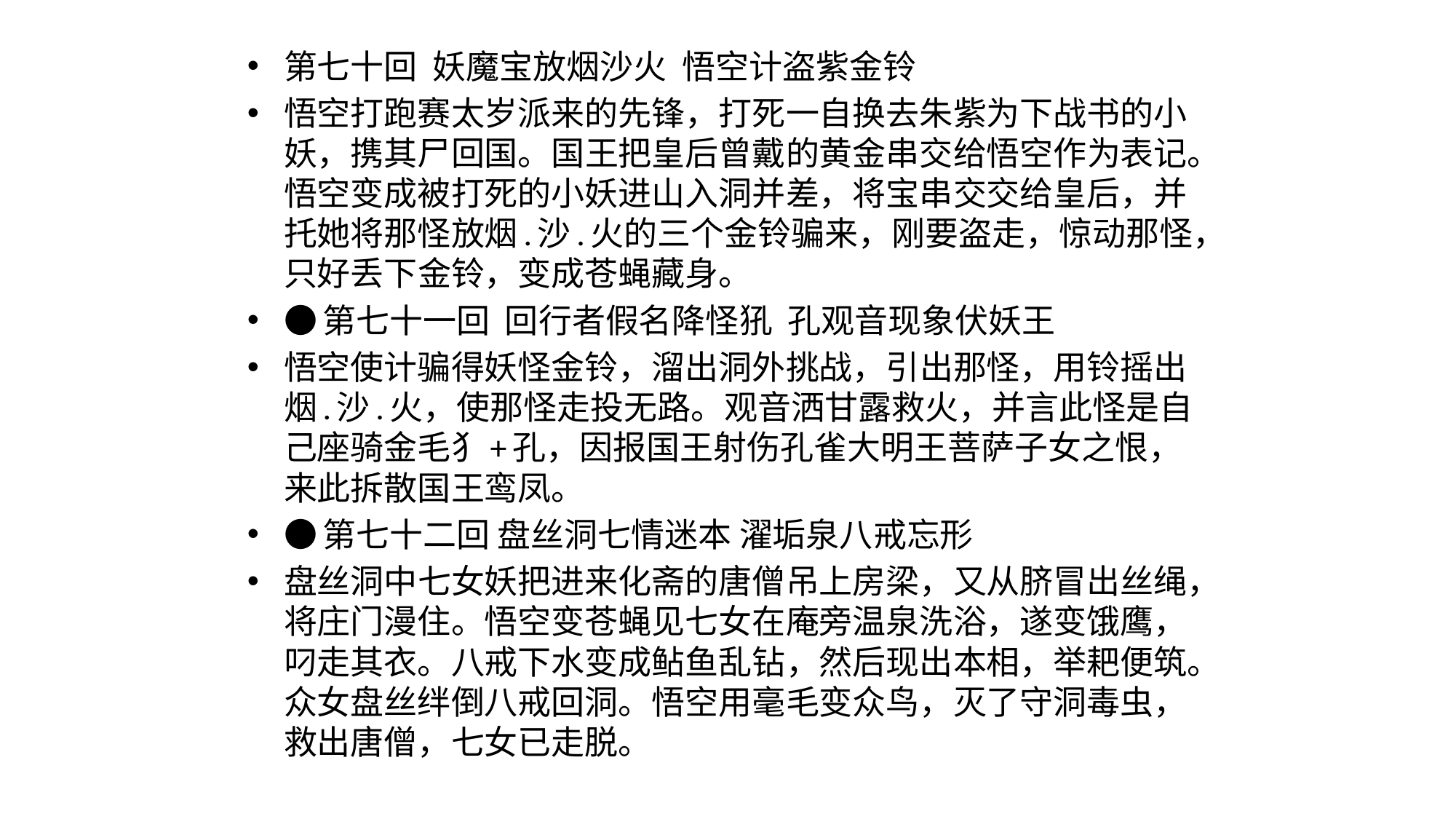

#
第七十回  妖魔宝放烟沙火  悟空计盗紫金铃
悟空打跑赛太岁派来的先锋，打死一自换去朱紫为下战书的小妖，携其尸回国。国王把皇后曾戴的黄金串交给悟空作为表记。悟空变成被打死的小妖进山入洞并差，将宝串交交给皇后，并托她将那怪放烟.沙.火的三个金铃骗来，刚要盗走，惊动那怪，只好丢下金铃，变成苍蝇藏身。
●第七十一回  回行者假名降怪犼  孔观音现象伏妖王
悟空使计骗得妖怪金铃，溜出洞外挑战，引出那怪，用铃摇出烟.沙.火，使那怪走投无路。观音洒甘露救火，并言此怪是自己座骑金毛犭+孔，因报国王射伤孔雀大明王菩萨子女之恨，来此拆散国王鸾凤。
●第七十二回 盘丝洞七情迷本 濯垢泉八戒忘形
盘丝洞中七女妖把进来化斋的唐僧吊上房梁，又从脐冒出丝绳，将庄门漫住。悟空变苍蝇见七女在庵旁温泉洗浴，遂变饿鹰，叼走其衣。八戒下水变成鲇鱼乱钻，然后现出本相，举耙便筑。众女盘丝绊倒八戒回洞。悟空用毫毛变众鸟，灭了守洞毒虫，救出唐僧，七女已走脱。